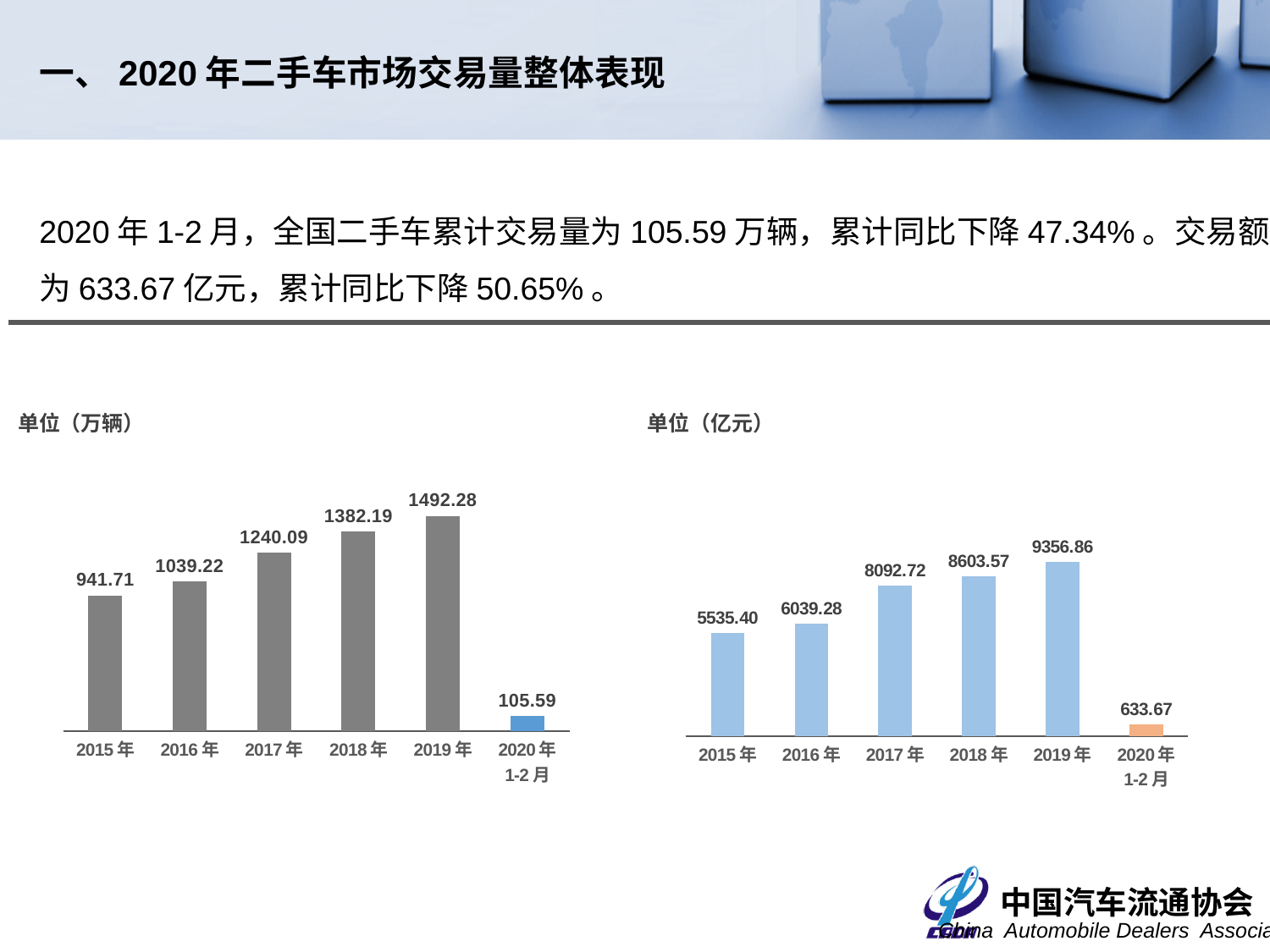

一、2020年二手车市场交易量整体表现
2020年1-2月，全国二手车累计交易量为105.59万辆，累计同比下降47.34%。交易额为633.67亿元，累计同比下降50.65%。
单位（万辆）

### Chart

| Category | 1-12月交易量 |
|---|---|
| 2015年 | 941.7088 |
| 2016年 | 1039.2249 |
| 2017年 | 1240.085 |
| 2018年 | 1382.1909 |
| 2019年 | 1492.2761 |
| 2020年
1-2月 | 105.5875 |
单位（亿元）

### Chart

| Category | 1-12月交易额 |
|---|---|
| 2015年 | 5535.39924962848 |
| 2016年 | 6039.2760191035895 |
| 2017年 | 8092.71748879205 |
| 2018年 | 8603.568425361671 |
| 2019年 | 9356.85878690208 |
| 2020年
1-2月 | 633.67098 |